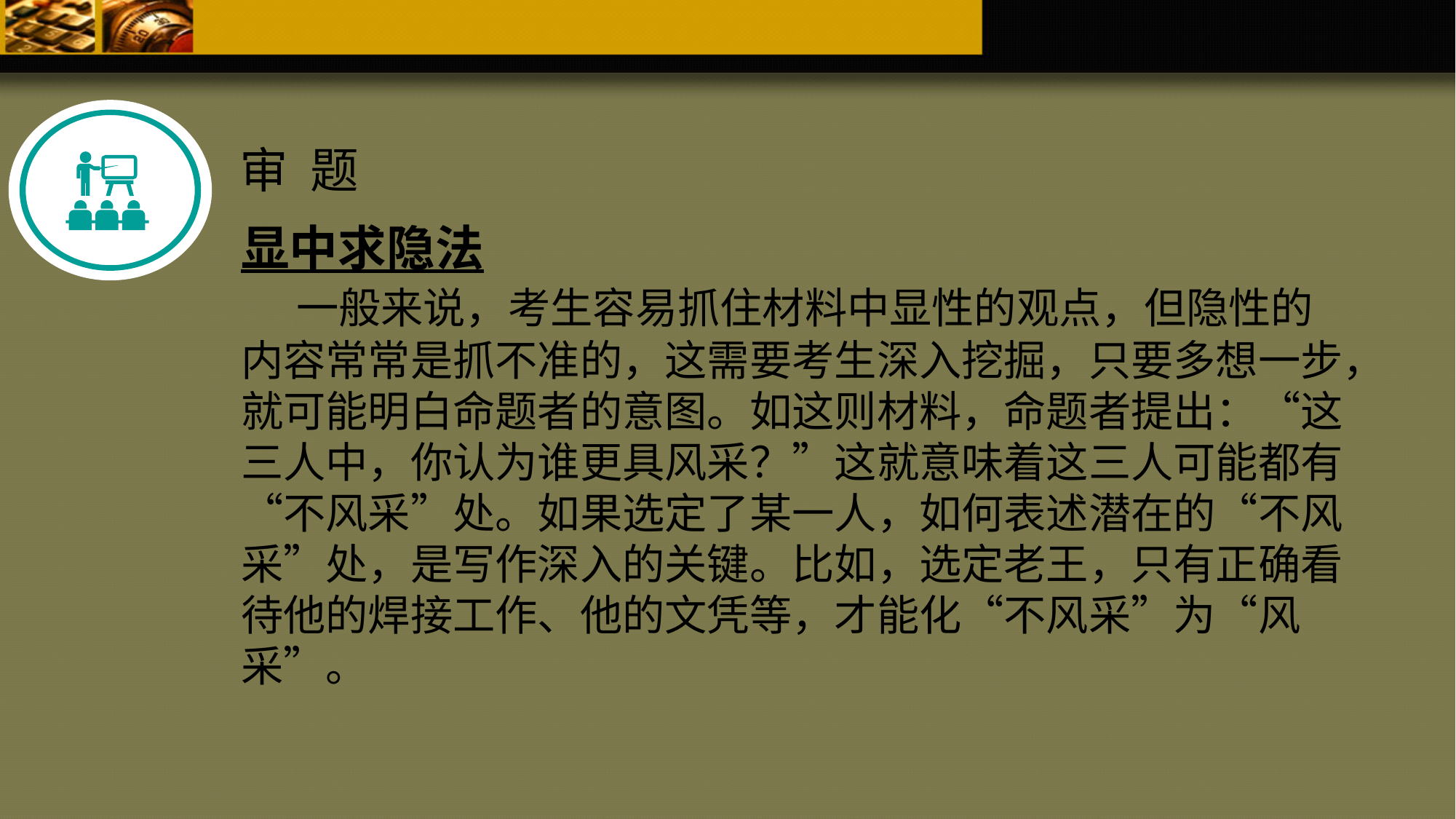

审  题

显中求隐法
    一般来说，考生容易抓住材料中显性的观点，但隐性的内容常常是抓不准的，这需要考生深入挖掘，只要多想一步，就可能明白命题者的意图。如这则材料，命题者提出：“这三人中，你认为谁更具风采？”这就意味着这三人可能都有“不风采”处。如果选定了某一人，如何表述潜在的“不风采”处，是写作深入的关键。比如，选定老王，只有正确看待他的焊接工作、他的文凭等，才能化“不风采”为“风采”。